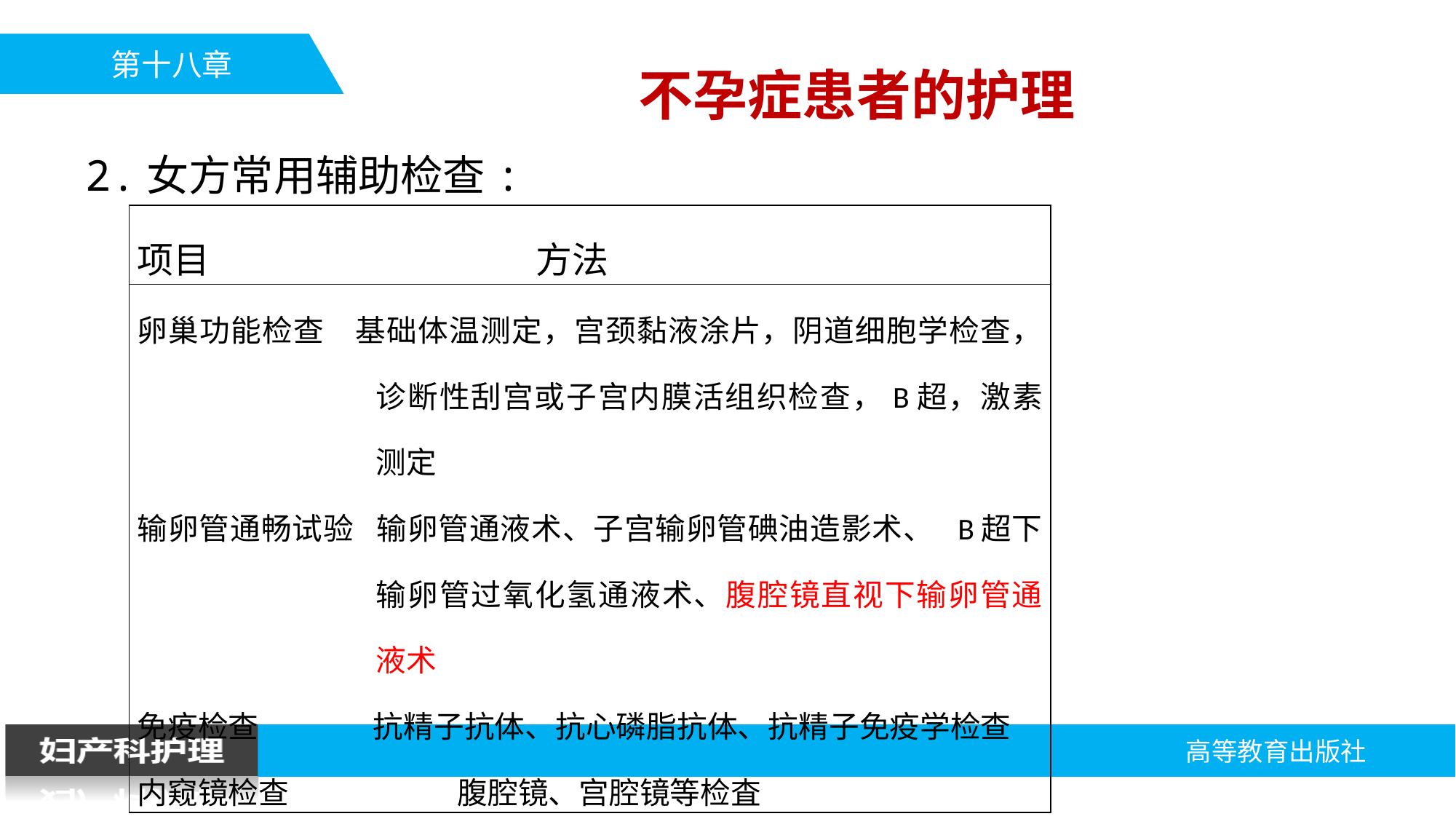

不孕症患者的护理
2.女方常用辅助检查:
| 项目 方法 |
| --- |
| 卵巢功能检查 基础体温测定，宫颈黏液涂片，阴道细胞学检查，诊断性刮宫或子宫内膜活组织检查，B超，激素测定 输卵管通畅试验 输卵管通液术、子宫输卵管碘油造影术、 B超下输卵管过氧化氢通液术、腹腔镜直视下输卵管通液术 免疫检查 抗精子抗体、抗心磷脂抗体、抗精子免疫学检查 内窥镜检查 腹腔镜、宫腔镜等检査 |